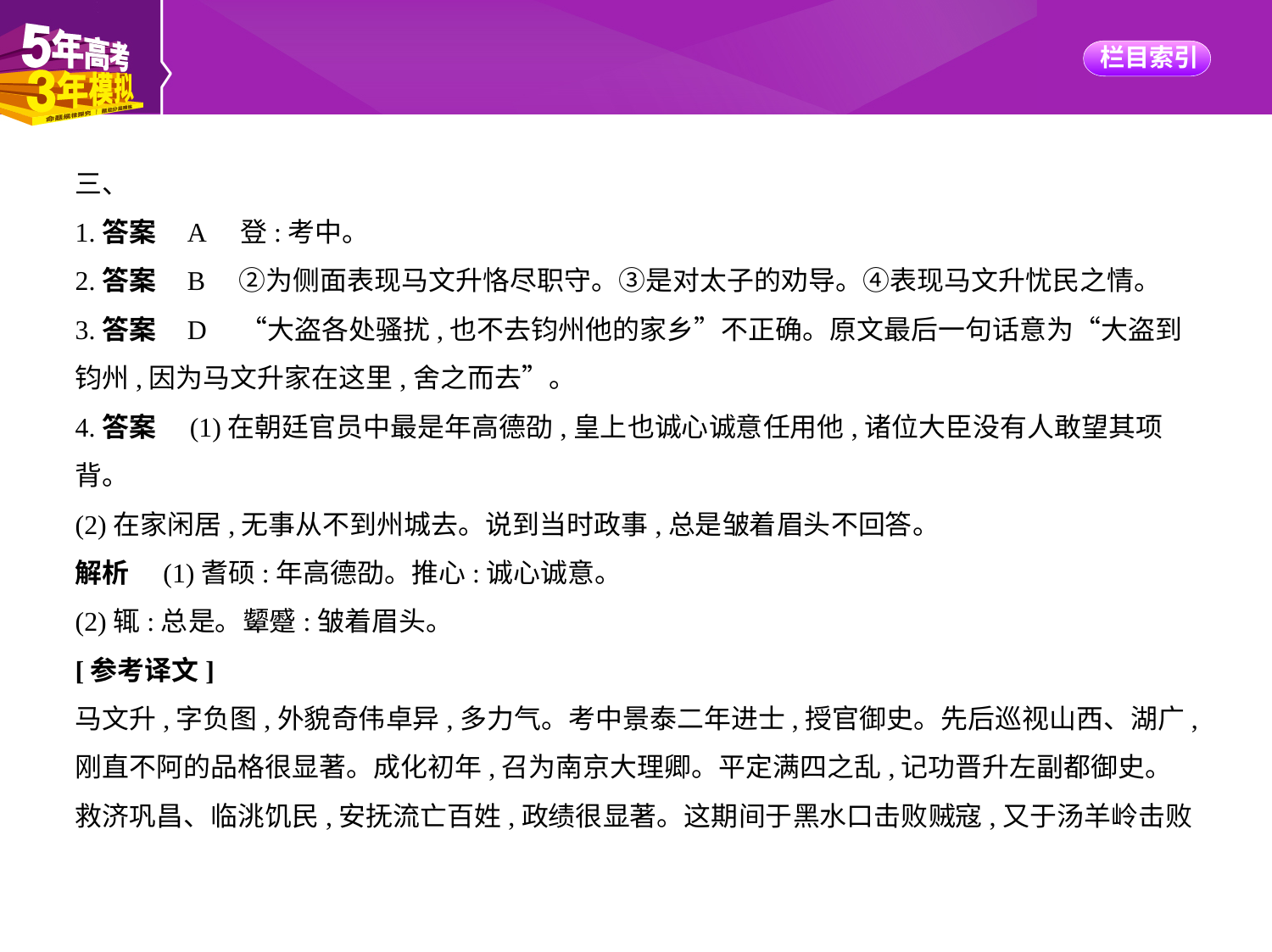

三、
1.答案    A　登:考中。
2.答案    B　②为侧面表现马文升恪尽职守。③是对太子的劝导。④表现马文升忧民之情。
3.答案    D　“大盗各处骚扰,也不去钧州他的家乡”不正确。原文最后一句话意为“大盗到
钧州,因为马文升家在这里,舍之而去”。
4.答案　(1)在朝廷官员中最是年高德劭,皇上也诚心诚意任用他,诸位大臣没有人敢望其项
背。
(2)在家闲居,无事从不到州城去。说到当时政事,总是皱着眉头不回答。
解析　(1)耆硕:年高德劭。推心:诚心诚意。
(2)辄:总是。颦蹙:皱着眉头。
[参考译文]
马文升,字负图,外貌奇伟卓异,多力气。考中景泰二年进士,授官御史。先后巡视山西、湖广,
刚直不阿的品格很显著。成化初年,召为南京大理卿。平定满四之乱,记功晋升左副都御史。
救济巩昌、临洮饥民,安抚流亡百姓,政绩很显著。这期间于黑水口击败贼寇,又于汤羊岭击败